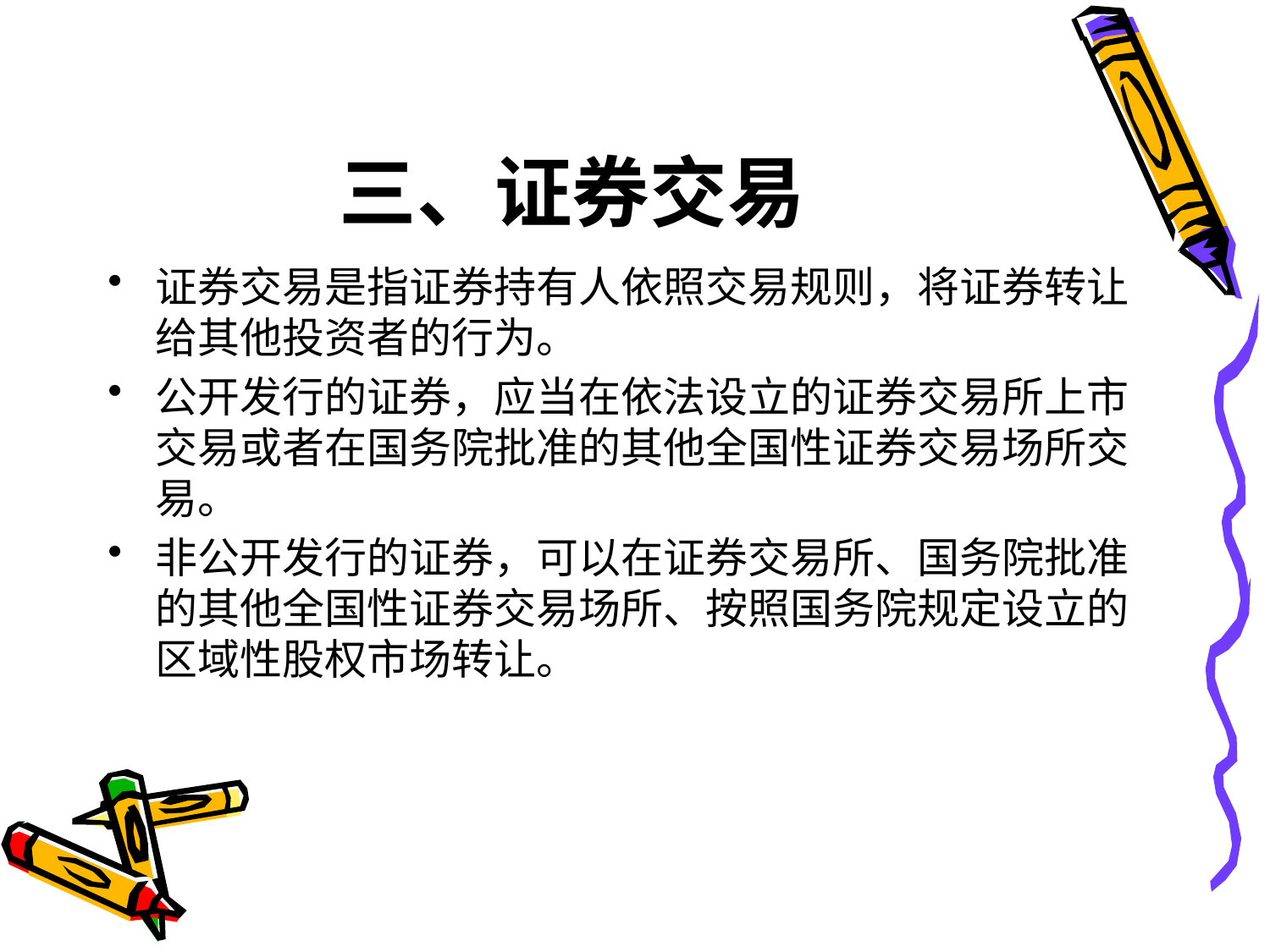

# 三、证券交易
证券交易是指证券持有人依照交易规则，将证券转让给其他投资者的行为。
公开发行的证券，应当在依法设立的证券交易所上市交易或者在国务院批准的其他全国性证券交易场所交易。
非公开发行的证券，可以在证券交易所、国务院批准的其他全国性证券交易场所、按照国务院规定设立的区域性股权市场转让。